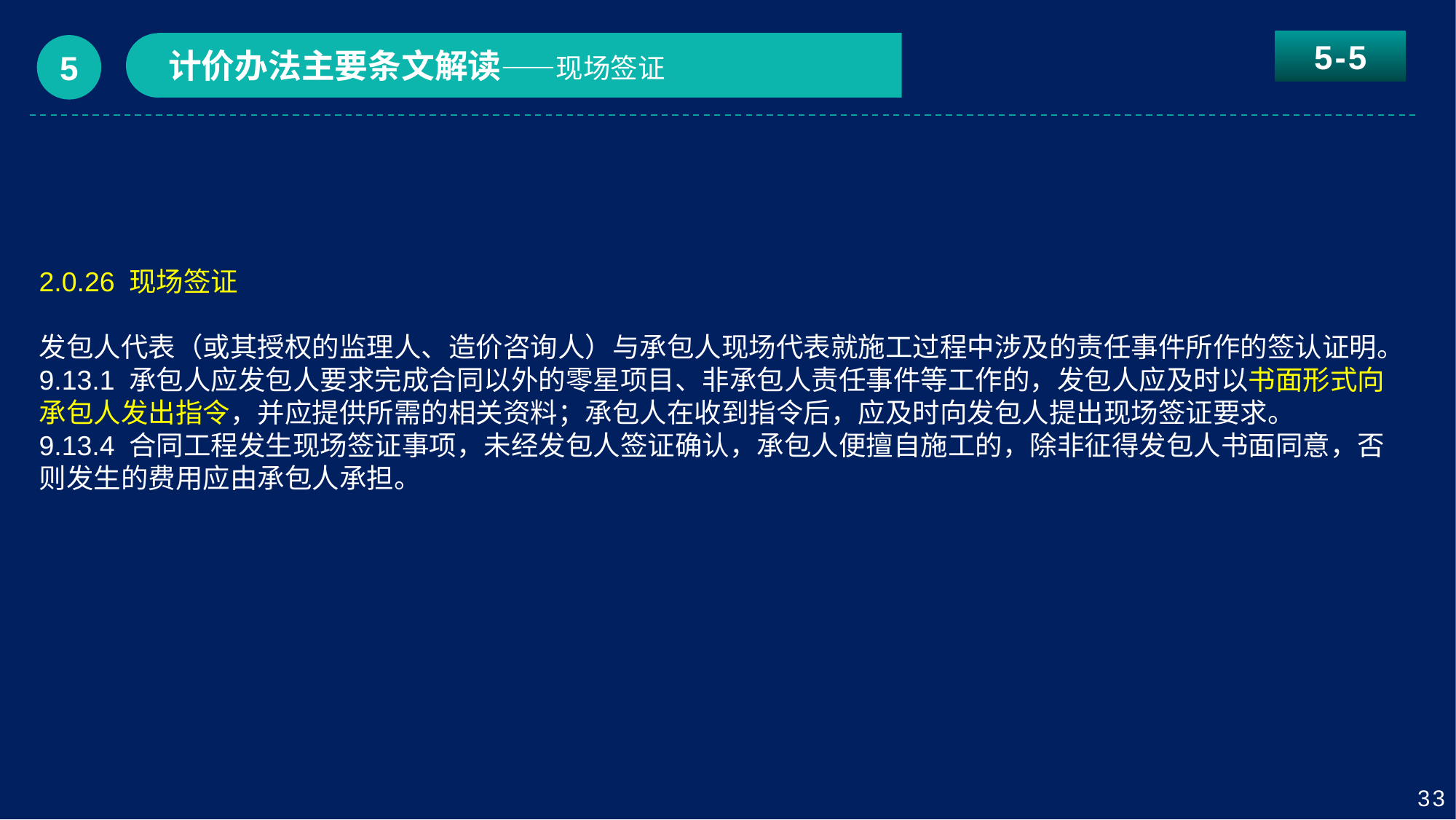

5-5
计价办法主要条文解读——现场签证

5
2.0.26 现场签证

发包人代表（或其授权的监理人、造价咨询人）与承包人现场代表就施工过程中涉及的责任事件所作的签认证明。
9.13.1 承包人应发包人要求完成合同以外的零星项目、非承包人责任事件等工作的，发包人应及时以书面形式向承包人发出指令，并应提供所需的相关资料；承包人在收到指令后，应及时向发包人提出现场签证要求。
9.13.4 合同工程发生现场签证事项，未经发包人签证确认，承包人便擅自施工的，除非征得发包人书面同意，否则发生的费用应由承包人承担。

33